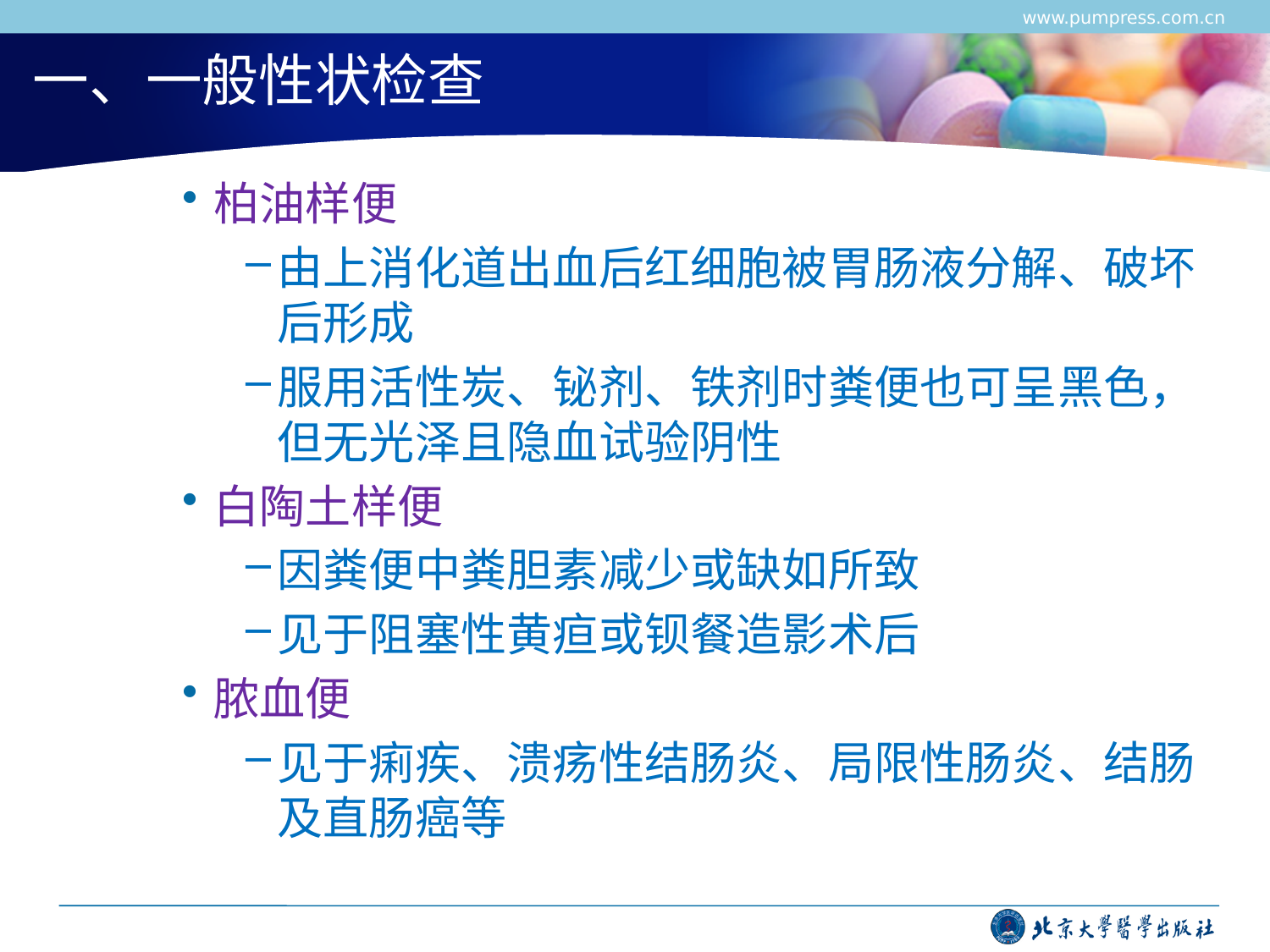

www.pumpress.com.cn
# 一、一般性状检查
柏油样便
由上消化道出血后红细胞被胃肠液分解、破坏后形成
服用活性炭、铋剂、铁剂时粪便也可呈黑色，但无光泽且隐血试验阴性
白陶土样便
因粪便中粪胆素减少或缺如所致
见于阻塞性黄疸或钡餐造影术后
脓血便
见于痢疾、溃疡性结肠炎、局限性肠炎、结肠及直肠癌等